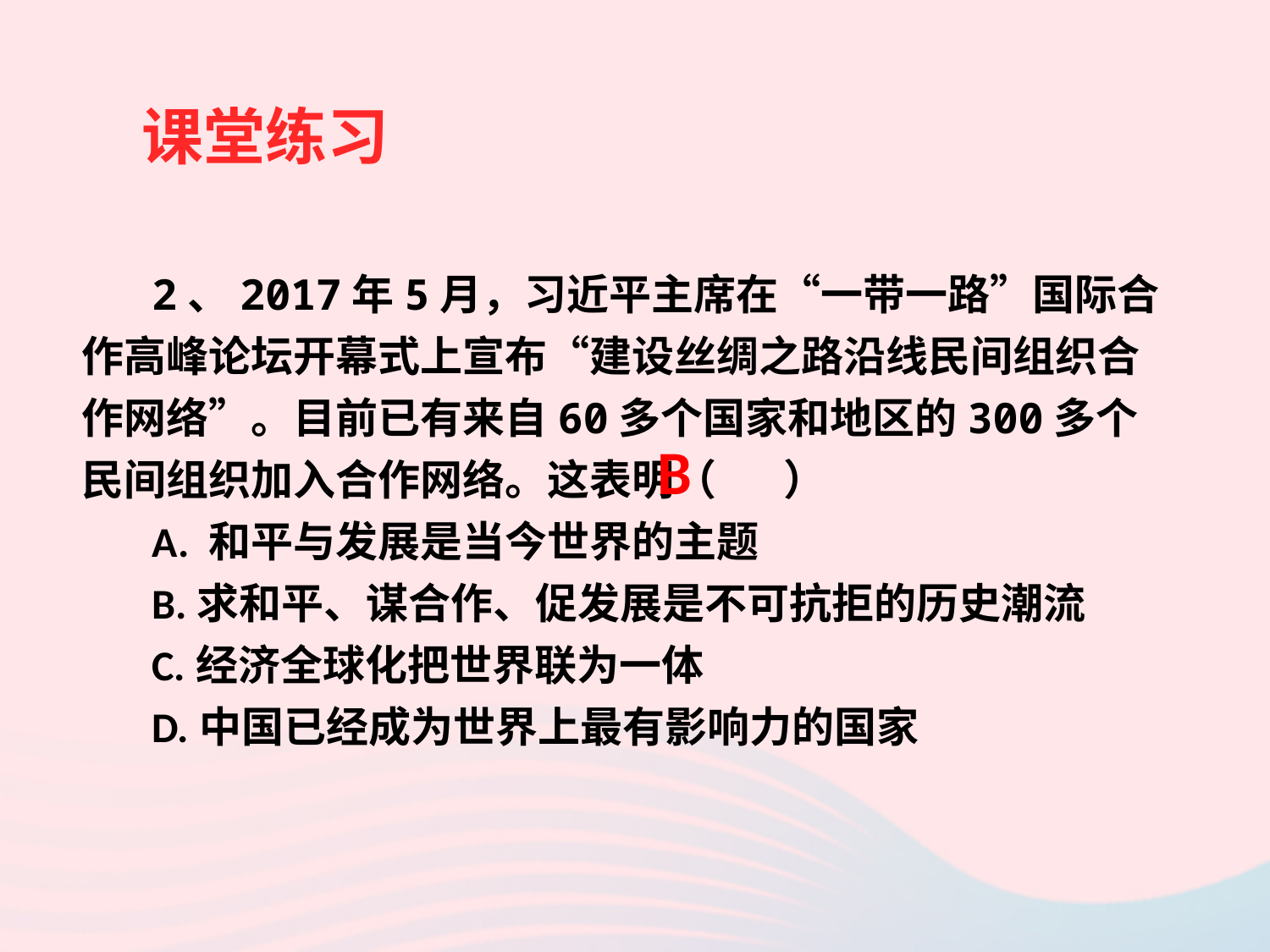

课堂练习
2、2017年5月，习近平主席在“一带一路”国际合作高峰论坛开幕式上宣布“建设丝绸之路沿线民间组织合作网络”。目前已有来自60多个国家和地区的300多个民间组织加入合作网络。这表明（       ）
A. 和平与发展是当今世界的主题
B.求和平、谋合作、促发展是不可抗拒的历史潮流
C.经济全球化把世界联为一体
D.中国已经成为世界上最有影响力的国家
B